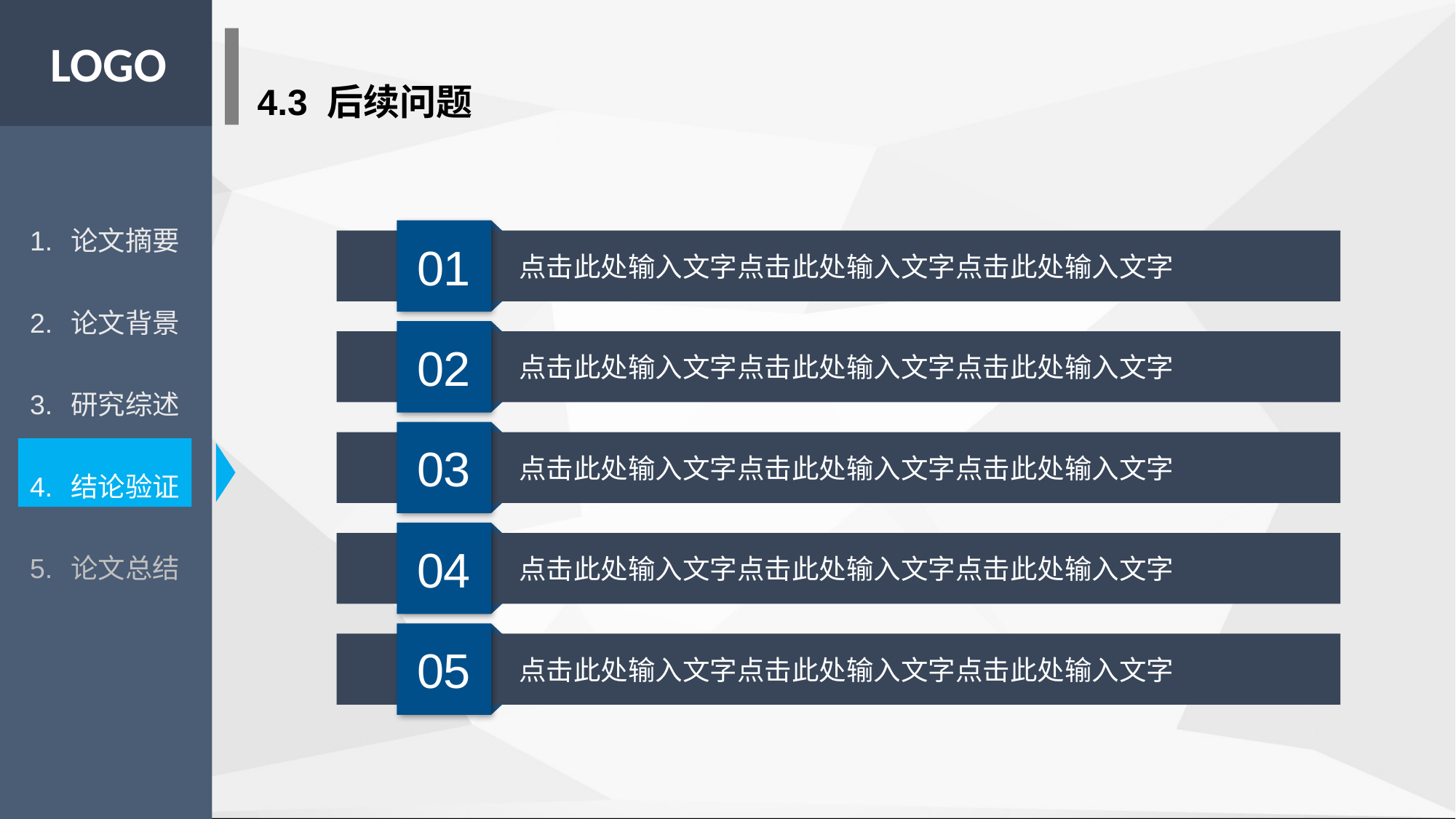

LOGO

4.3 后续问题
论文摘要
论文背景
研究综述
结论验证
论文总结

01
　 　 　 　 　点击此处输入文字点击此处输入文字点击此处输入文字

02
　 　 　 　 　点击此处输入文字点击此处输入文字点击此处输入文字

03
　 　 　 　 　点击此处输入文字点击此处输入文字点击此处输入文字

04
　 　 　 　 　点击此处输入文字点击此处输入文字点击此处输入文字

05
　 　 　 　 　点击此处输入文字点击此处输入文字点击此处输入文字